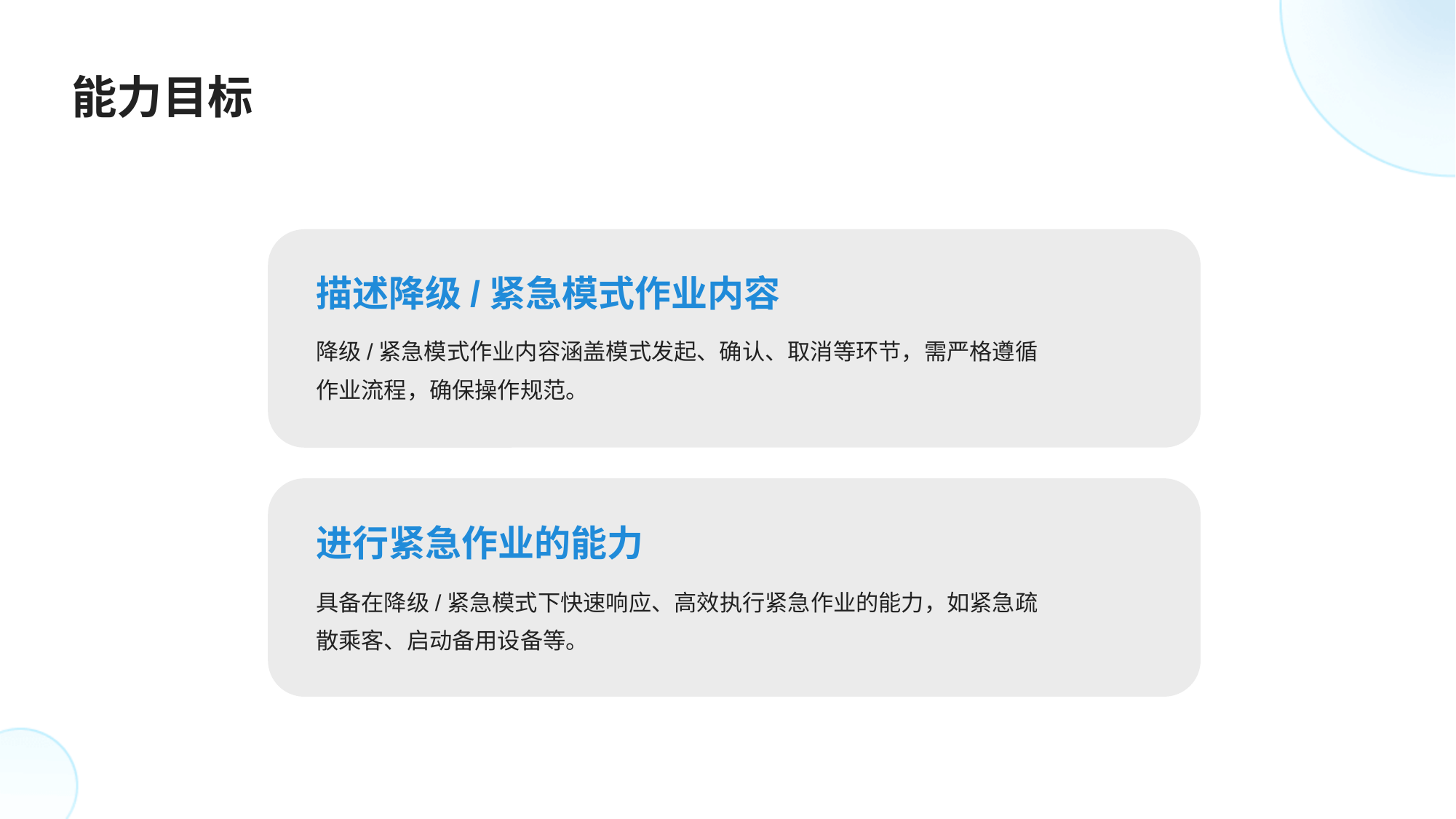

能力目标

描述降级/紧急模式作业内容
降级/紧急模式作业内容涵盖模式发起、确认、取消等环节，需严格遵循作业流程，确保操作规范。

进行紧急作业的能力
具备在降级/紧急模式下快速响应、高效执行紧急作业的能力，如紧急疏散乘客、启动备用设备等。